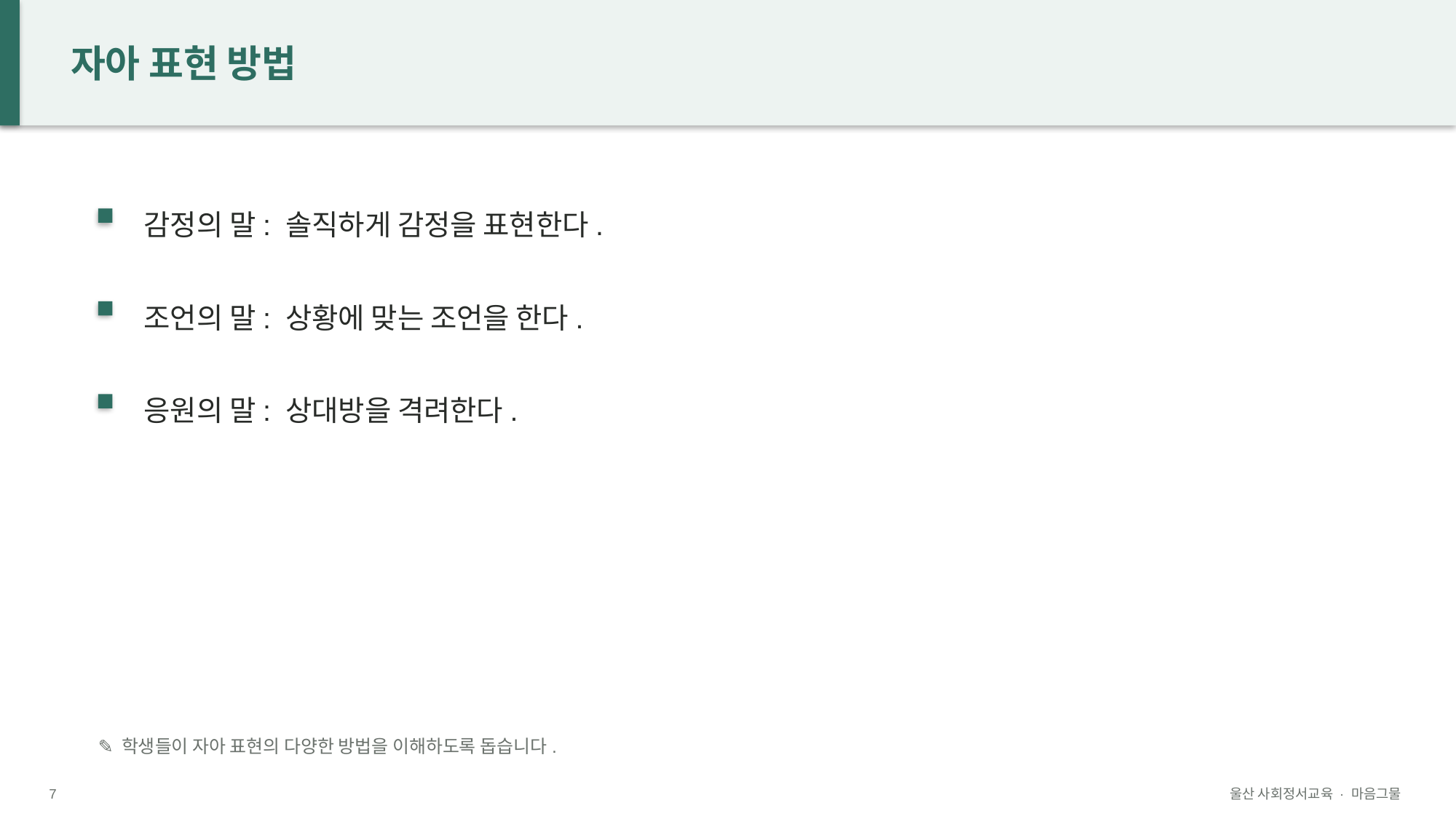

자아 표현 방법
감정의 말: 솔직하게 감정을 표현한다.

조언의 말: 상황에 맞는 조언을 한다.

응원의 말: 상대방을 격려한다.

✎ 학생들이 자아 표현의 다양한 방법을 이해하도록 돕습니다.
7
울산 사회정서교육 · 마음그물